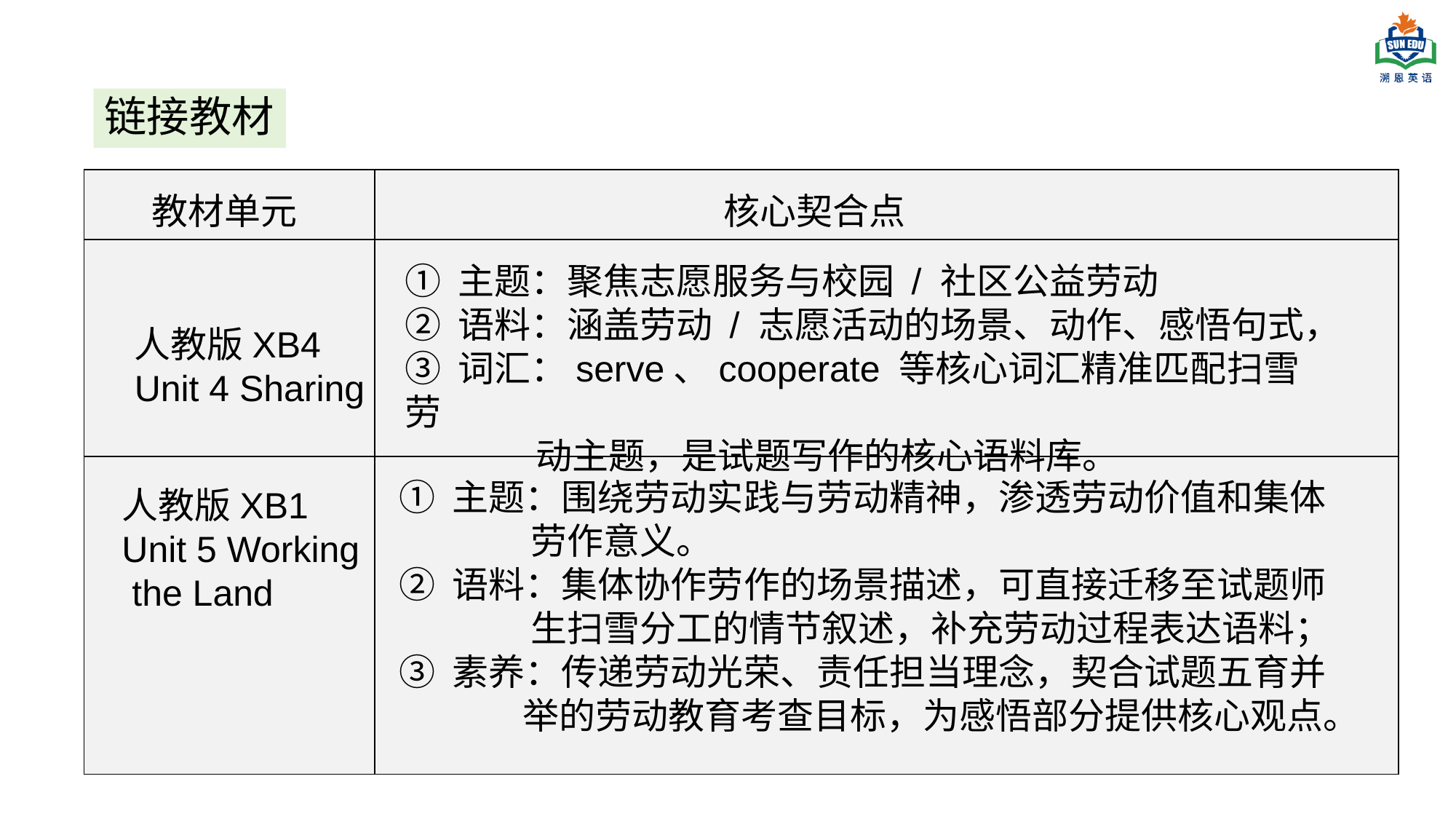

# 链接教材
|  |  |
| --- | --- |
|  |  |
|  |  |
教材单元
核心契合点
① 主题：聚焦志愿服务与校园 / 社区公益劳动
② 语料：涵盖劳动 / 志愿活动的场景、动作、感悟句式，
③ 词汇：serve、cooperate 等核心词汇精准匹配扫雪劳
               动主题，是试题写作的核心语料库。
人教版XB4
Unit 4 Sharing
① 主题：围绕劳动实践与劳动精神，渗透劳动价值和集体
               劳作意义。
② 语料：集体协作劳作的场景描述，可直接迁移至试题师
               生扫雪分工的情节叙述，补充劳动过程表达语料；
③ 素养：传递劳动光荣、责任担当理念，契合试题五育并
              举的劳动教育考查目标，为感悟部分提供核心观点。
人教版XB1
Unit 5 Working
 the Land